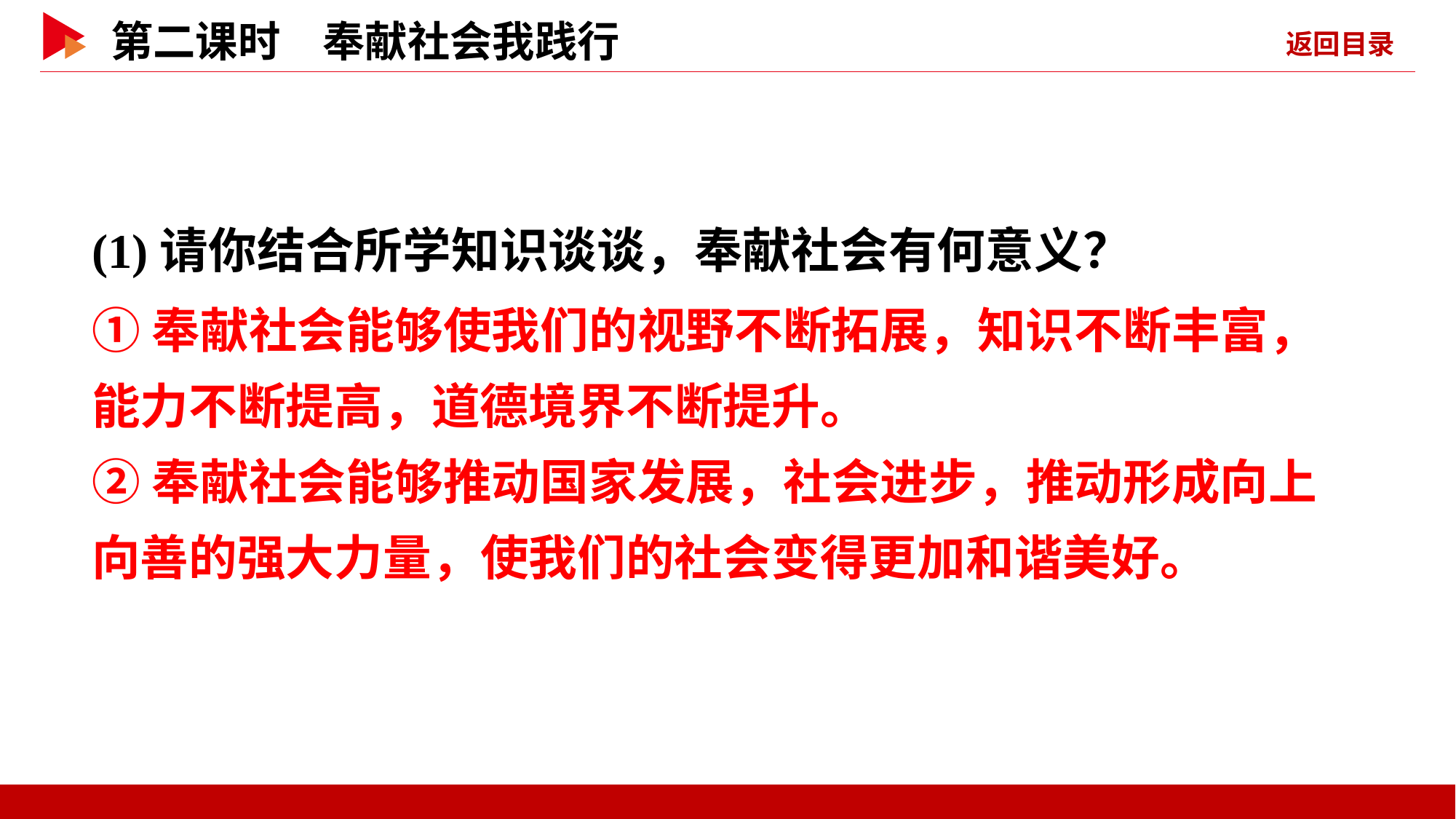

(1)请你结合所学知识谈谈，奉献社会有何意义？
①奉献社会能够使我们的视野不断拓展，知识不断丰富，能力不断提高，道德境界不断提升。
②奉献社会能够推动国家发展，社会进步，推动形成向上向善的强大力量，使我们的社会变得更加和谐美好。